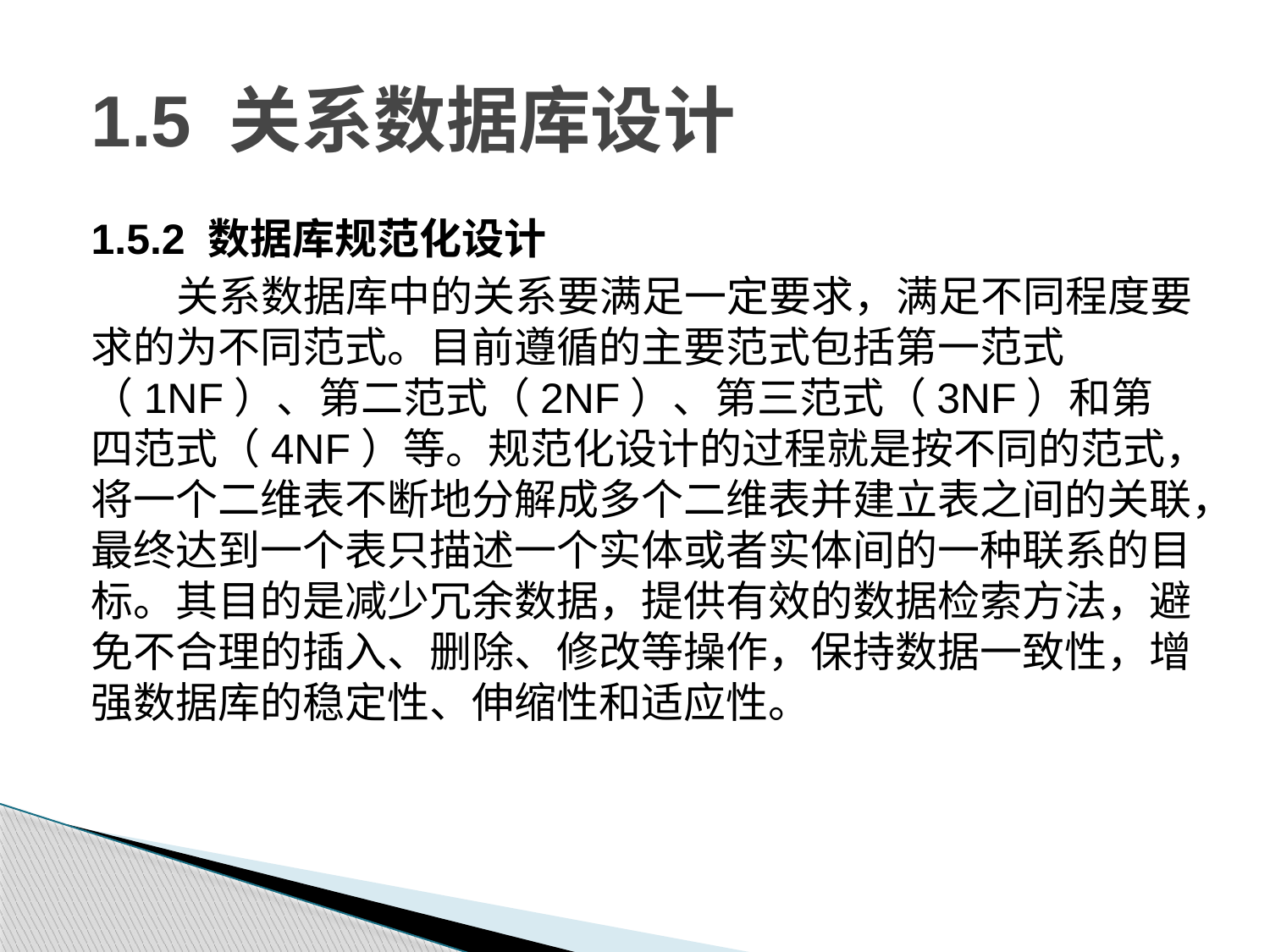

# 1.5 关系数据库设计
1.5.2 数据库规范化设计
关系数据库中的关系要满足一定要求，满足不同程度要求的为不同范式。目前遵循的主要范式包括第一范式（1NF）、第二范式（2NF）、第三范式（3NF）和第四范式（4NF）等。规范化设计的过程就是按不同的范式，将一个二维表不断地分解成多个二维表并建立表之间的关联，最终达到一个表只描述一个实体或者实体间的一种联系的目标。其目的是减少冗余数据，提供有效的数据检索方法，避免不合理的插入、删除、修改等操作，保持数据一致性，增强数据库的稳定性、伸缩性和适应性。